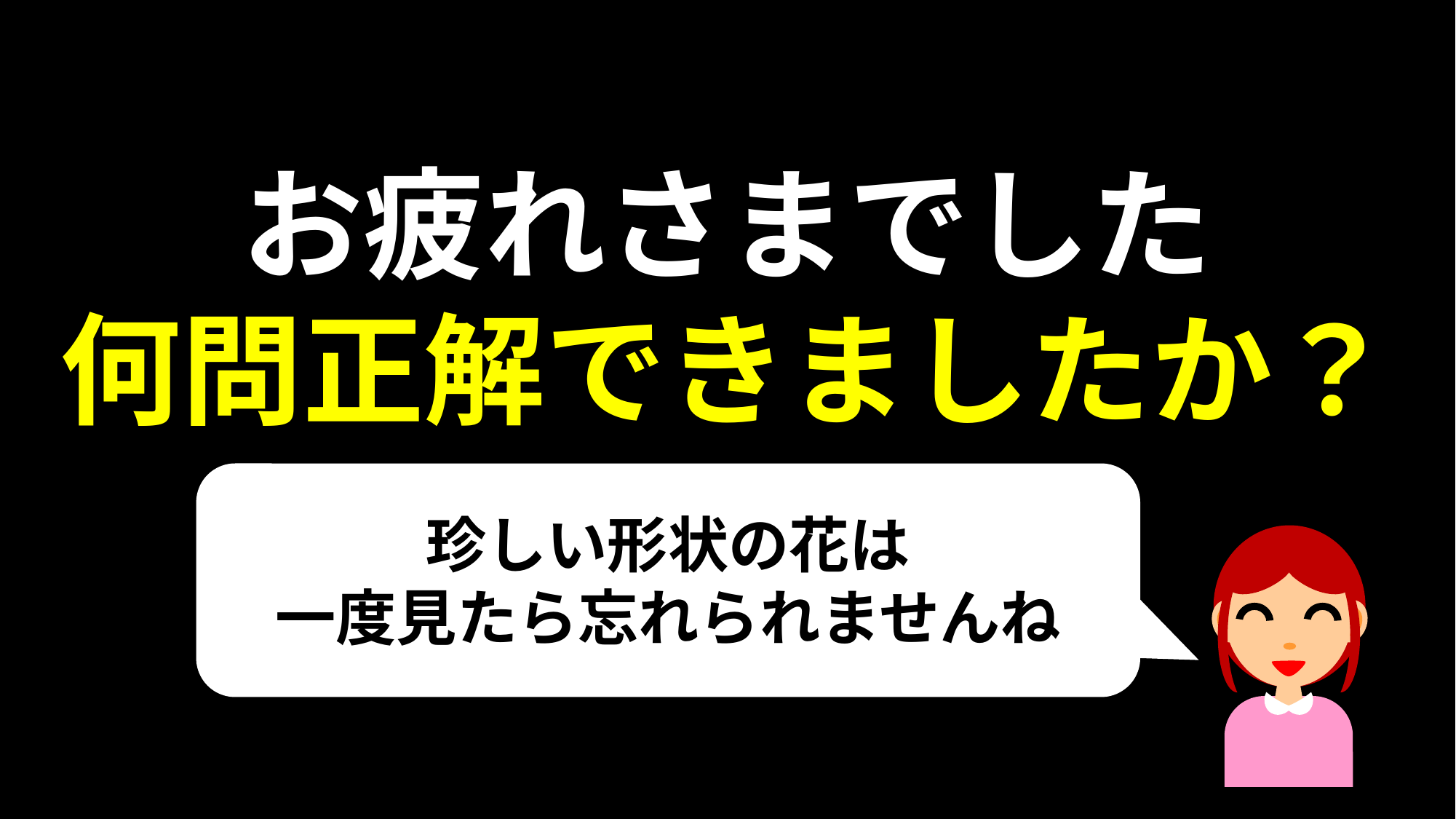

お疲れさまでした
何問正解できましたか？

珍しい形状の花は
一度見たら忘れられませんね